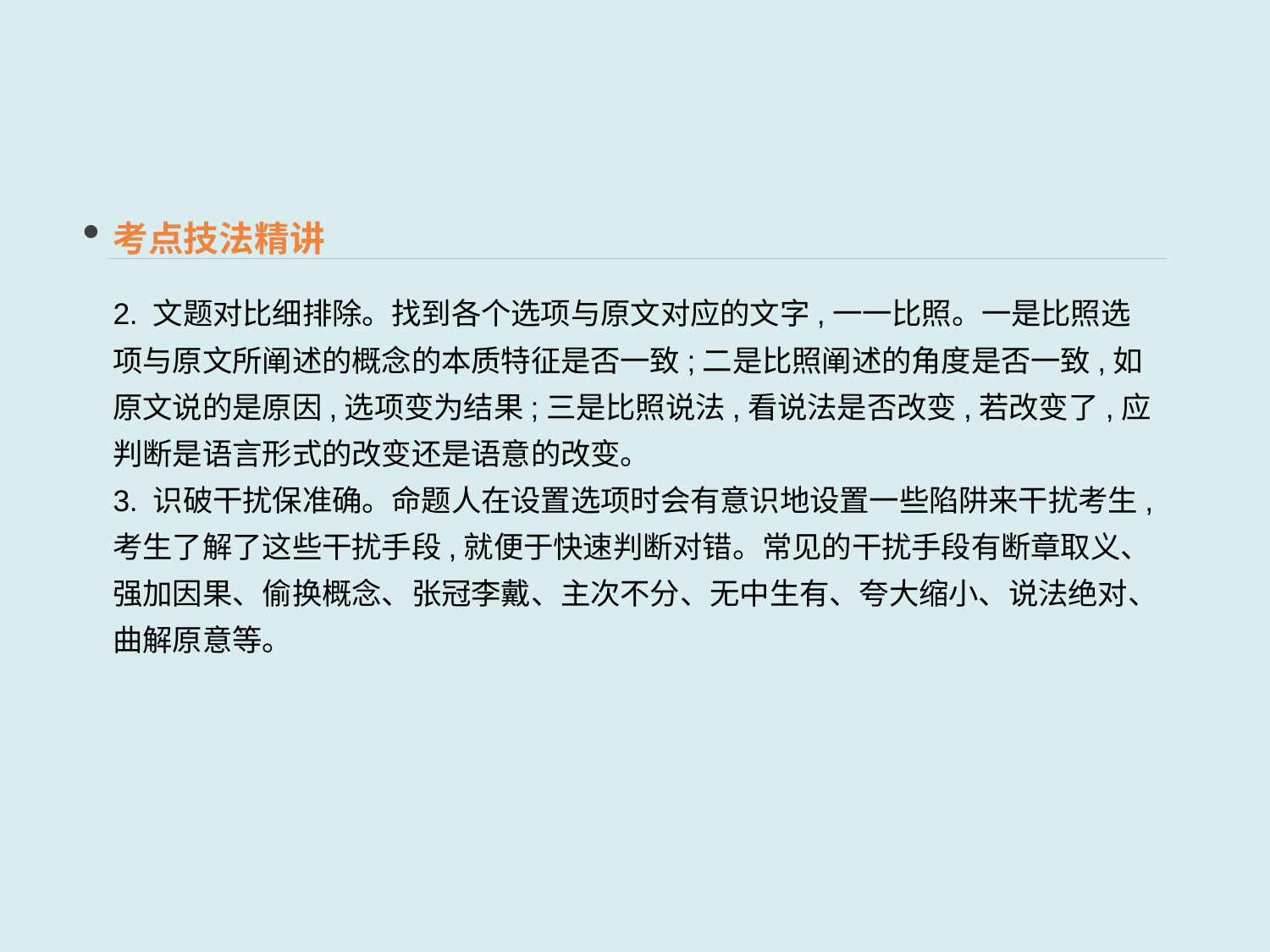

考点技法精讲

2. 文题对比细排除。找到各个选项与原文对应的文字,一一比照。一是比照选项与原文所阐述的概念的本质特征是否一致;二是比照阐述的角度是否一致,如原文说的是原因,选项变为结果;三是比照说法,看说法是否改变,若改变了,应判断是语言形式的改变还是语意的改变。
3. 识破干扰保准确。命题人在设置选项时会有意识地设置一些陷阱来干扰考生,考生了解了这些干扰手段,就便于快速判断对错。常见的干扰手段有断章取义、强加因果、偷换概念、张冠李戴、主次不分、无中生有、夸大缩小、说法绝对、曲解原意等。